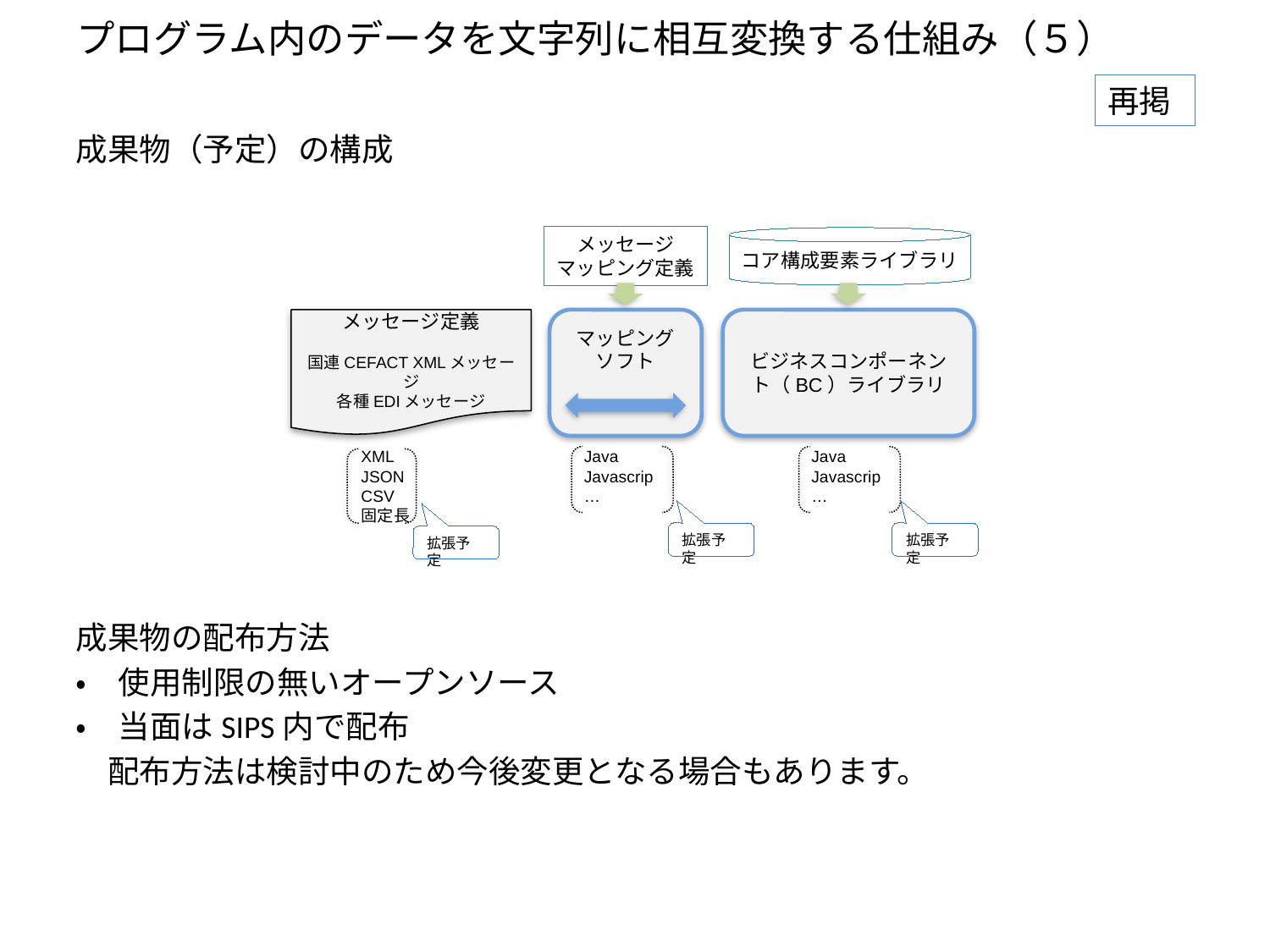

# プログラム内のデータを文字列に相互変換する仕組み（５）
【参考】SIPSの新たな取り組み(データ連携基盤)
再掲
成果物（予定）の構成

成果物の配布方法
・　使用制限の無いオープンソース
・　当面はSIPS内で配布
　配布方法は検討中のため今後変更となる場合もあります。
メッセージ
マッピング定義
コア構成要素ライブラリ

メッセージ定義

国連CEFACT XMLメッセージ
各種EDIメッセージ
マッピング
ソフト

ビジネスコンポーネント（BC）ライブラリ

XML
JSON
CSV
固定長
Java
Javascrip
…
Java
Javascrip
…

拡張予定
拡張予定
拡張予定